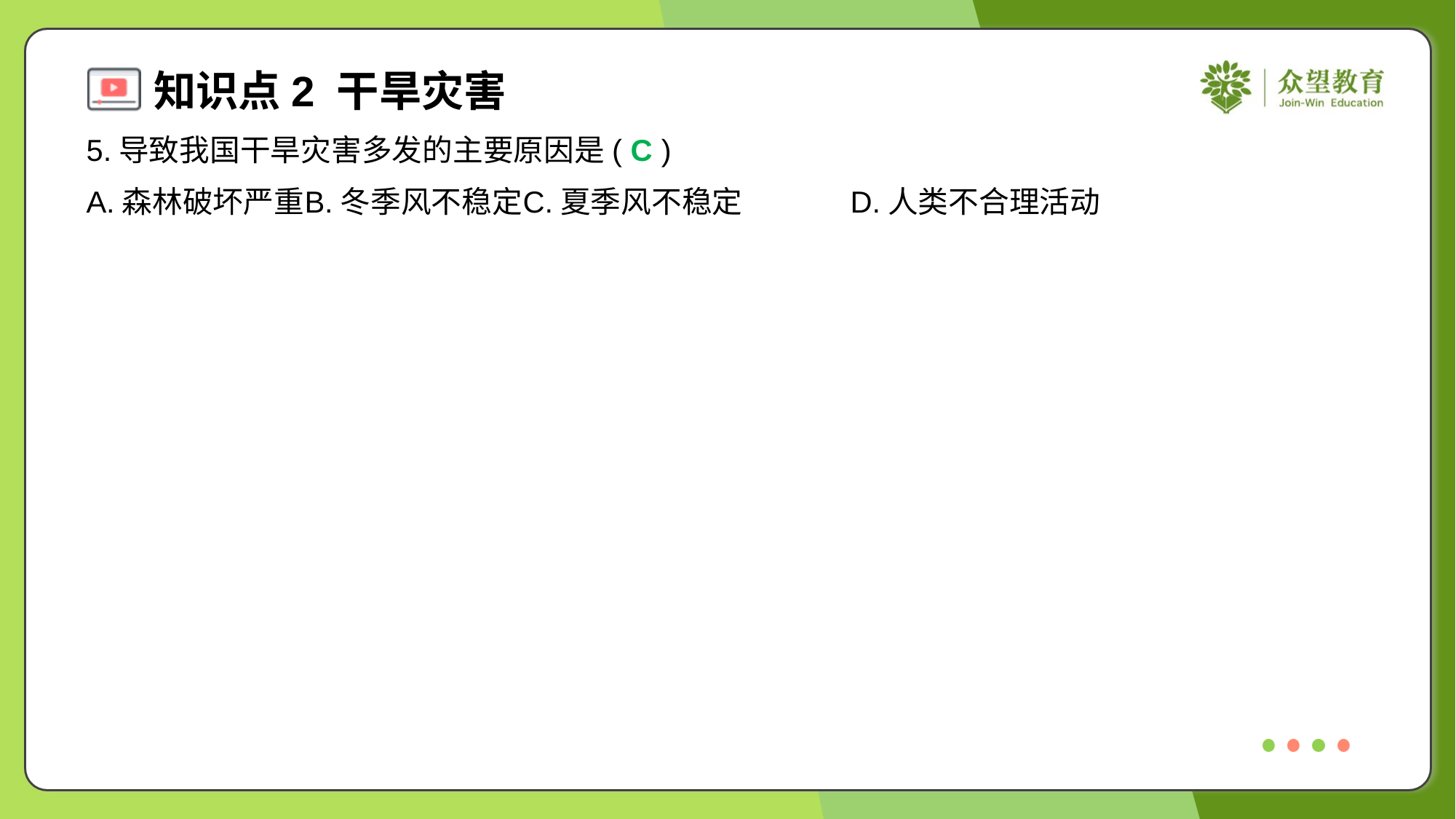

5.导致我国干旱灾害多发的主要原因是(     )
C
A.森林破坏严重	B.冬季风不稳定	C.夏季风不稳定	D.人类不合理活动